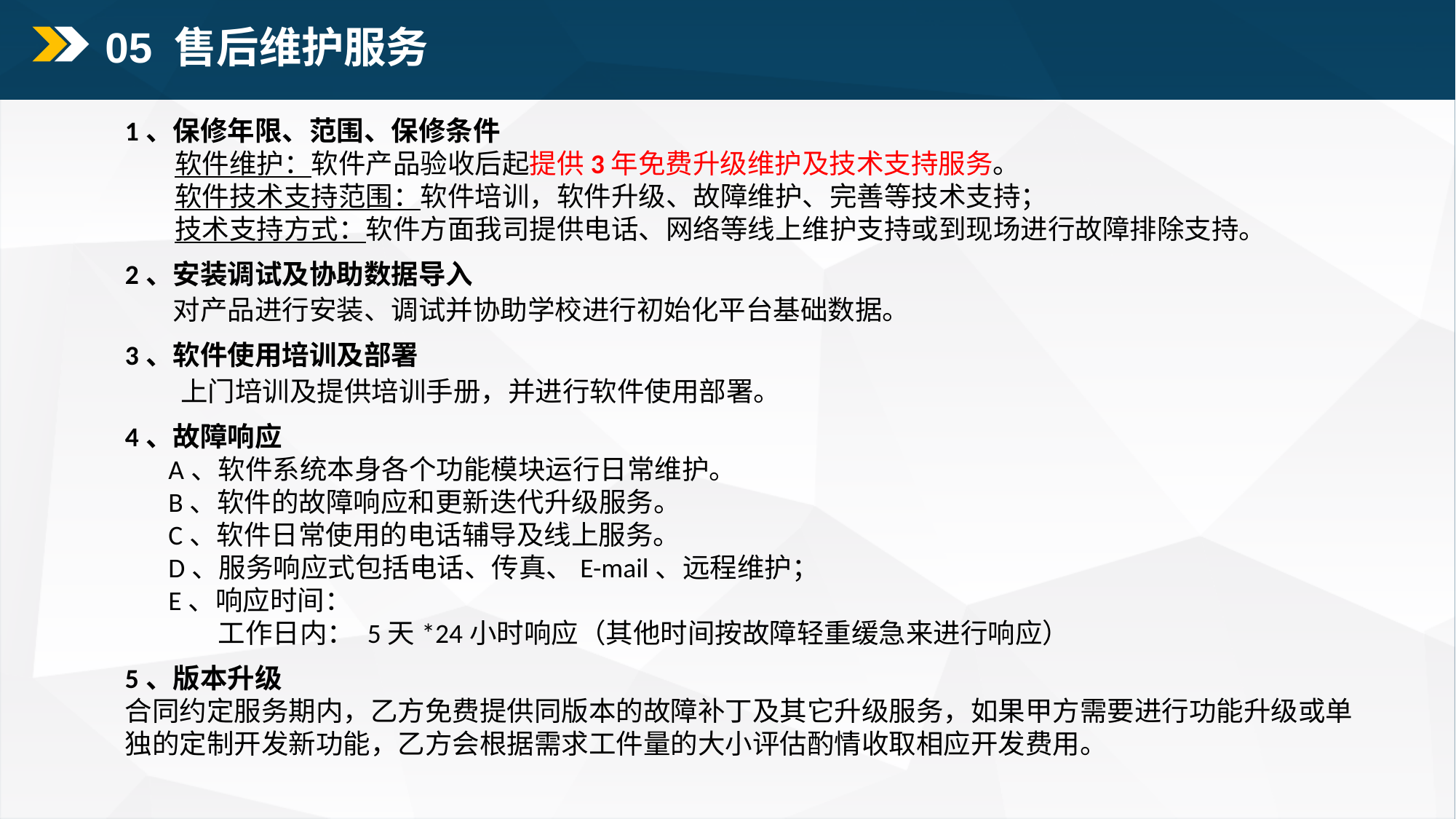

05 售后维护服务

1、保修年限、范围、保修条件
       软件维护：软件产品验收后起提供3年免费升级维护及技术支持服务。
       软件技术支持范围：软件培训，软件升级、故障维护、完善等技术支持；
       技术支持方式：软件方面我司提供电话、网络等线上维护支持或到现场进行故障排除支持。
2、安装调试及协助数据导入
      对产品进行安装、调试并协助学校进行初始化平台基础数据。
3、软件使用培训及部署
       上门培训及提供培训手册，并进行软件使用部署。
4、故障响应
       A、软件系统本身各个功能模块运行日常维护。
       B、软件的故障响应和更新迭代升级服务。
       C、软件日常使用的电话辅导及线上服务。
       D、服务响应式包括电话、传真、E-mail、远程维护；
       E、响应时间：
              工作日内： 5天*24小时响应（其他时间按故障轻重缓急来进行响应）
5、版本升级
合同约定服务期内，乙方免费提供同版本的故障补丁及其它升级服务，如果甲方需要进行功能升级或单独的定制开发新功能，乙方会根据需求工件量的大小评估酌情收取相应开发费用。